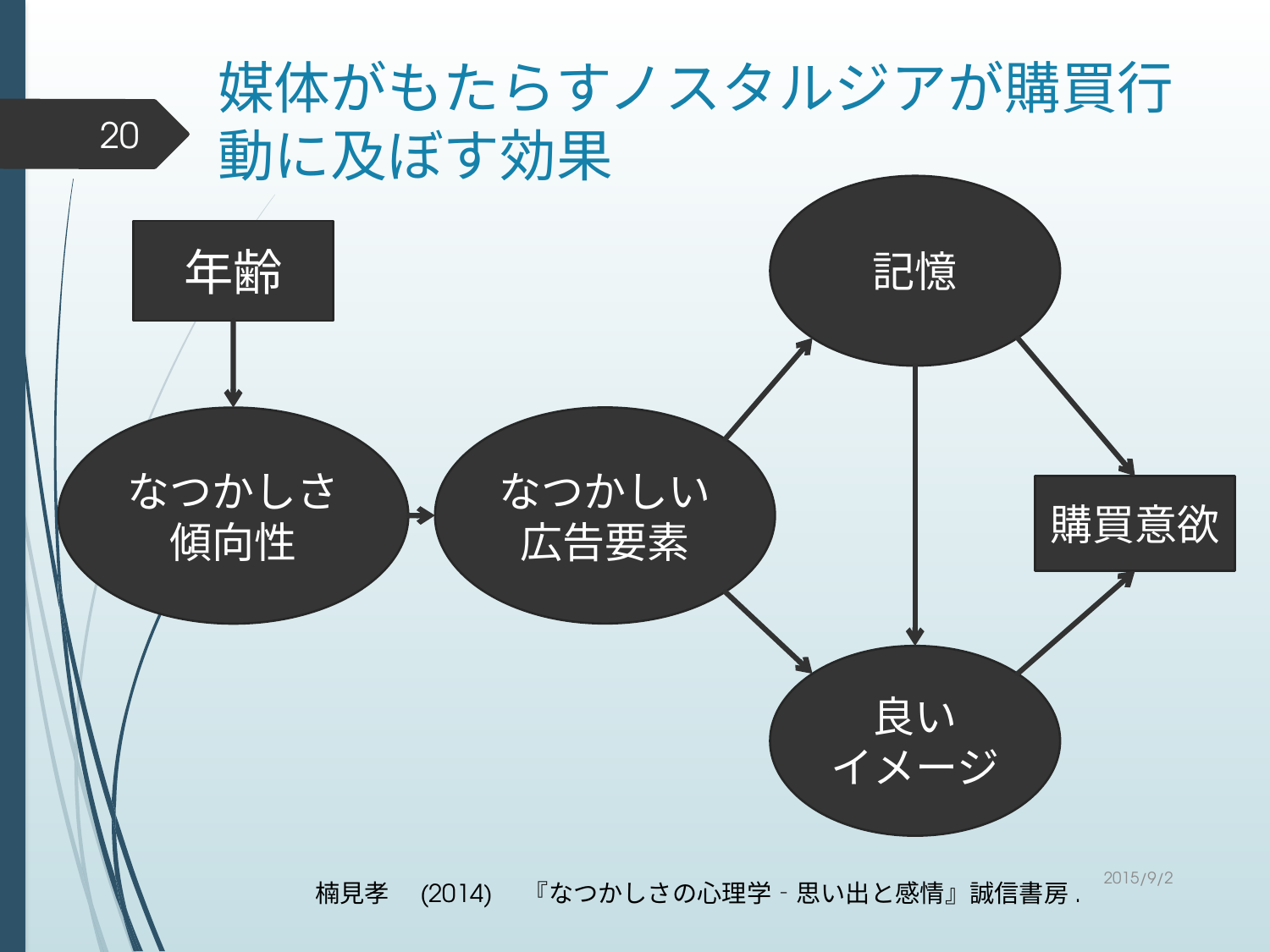

# 媒体がもたらすノスタルジアが購買行動に及ぼす効果
20
記憶
年齢
なつかしい
広告要素
なつかしさ傾向性
購買意欲
良い
イメージ
2015/9/2
楠見孝　(2014)　『なつかしさの心理学‐思い出と感情』誠信書房.